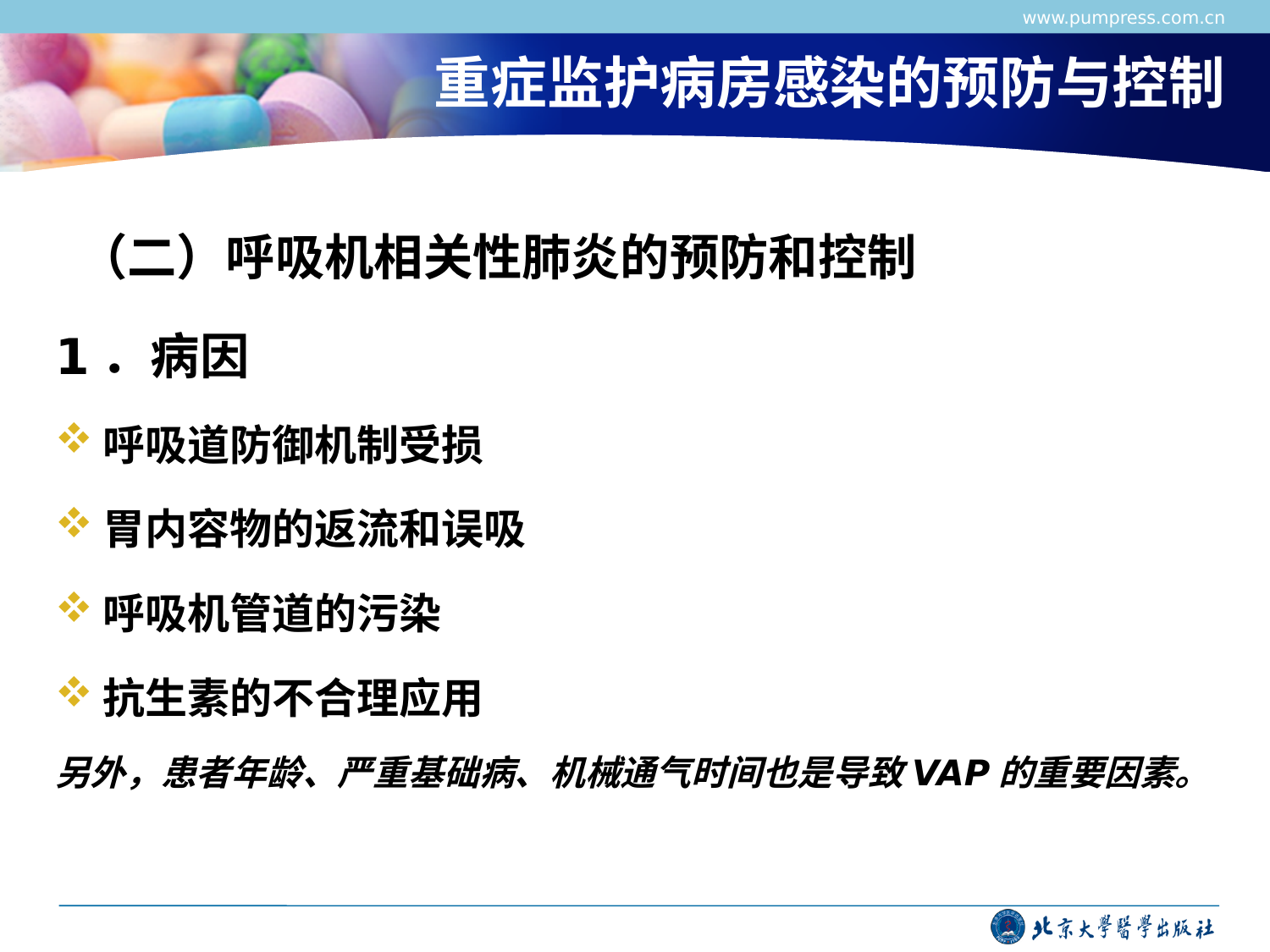

www.pumpress.com.cn
# 重症监护病房感染的预防与控制
 （二）呼吸机相关性肺炎的预防和控制
1．病因
呼吸道防御机制受损
胃内容物的返流和误吸
呼吸机管道的污染
抗生素的不合理应用
另外，患者年龄、严重基础病、机械通气时间也是导致VAP的重要因素。